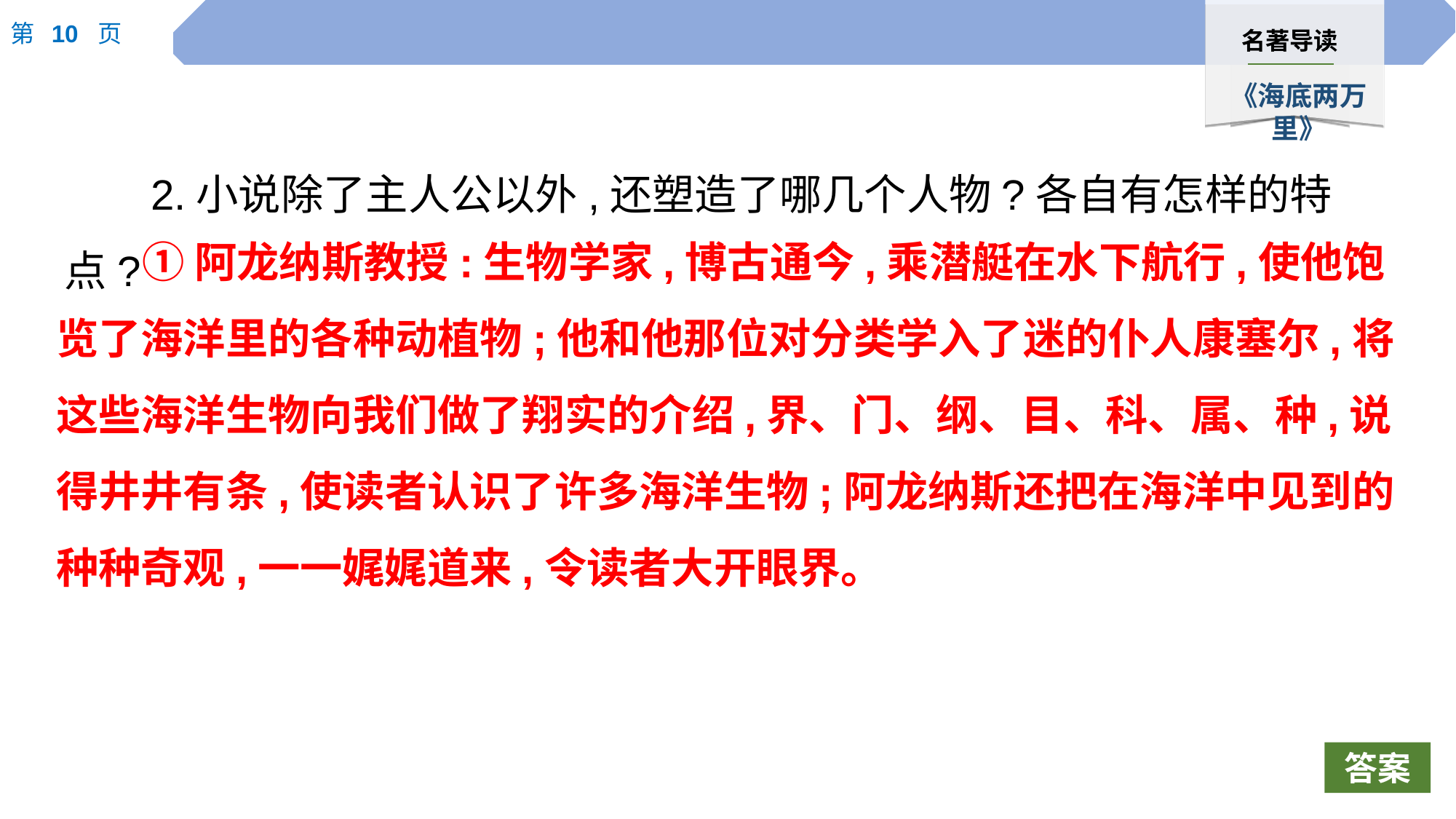

2.小说除了主人公以外,还塑造了哪几个人物?各自有怎样的特点?
①阿龙纳斯教授:生物学家,博古通今,乘潜艇在水下航行,使他饱览了海洋里的各种动植物;他和他那位对分类学入了迷的仆人康塞尔,将这些海洋生物向我们做了翔实的介绍,界、门、纲、目、科、属、种,说得井井有条,使读者认识了许多海洋生物;阿龙纳斯还把在海洋中见到的种种奇观,一一娓娓道来,令读者大开眼界。
答案